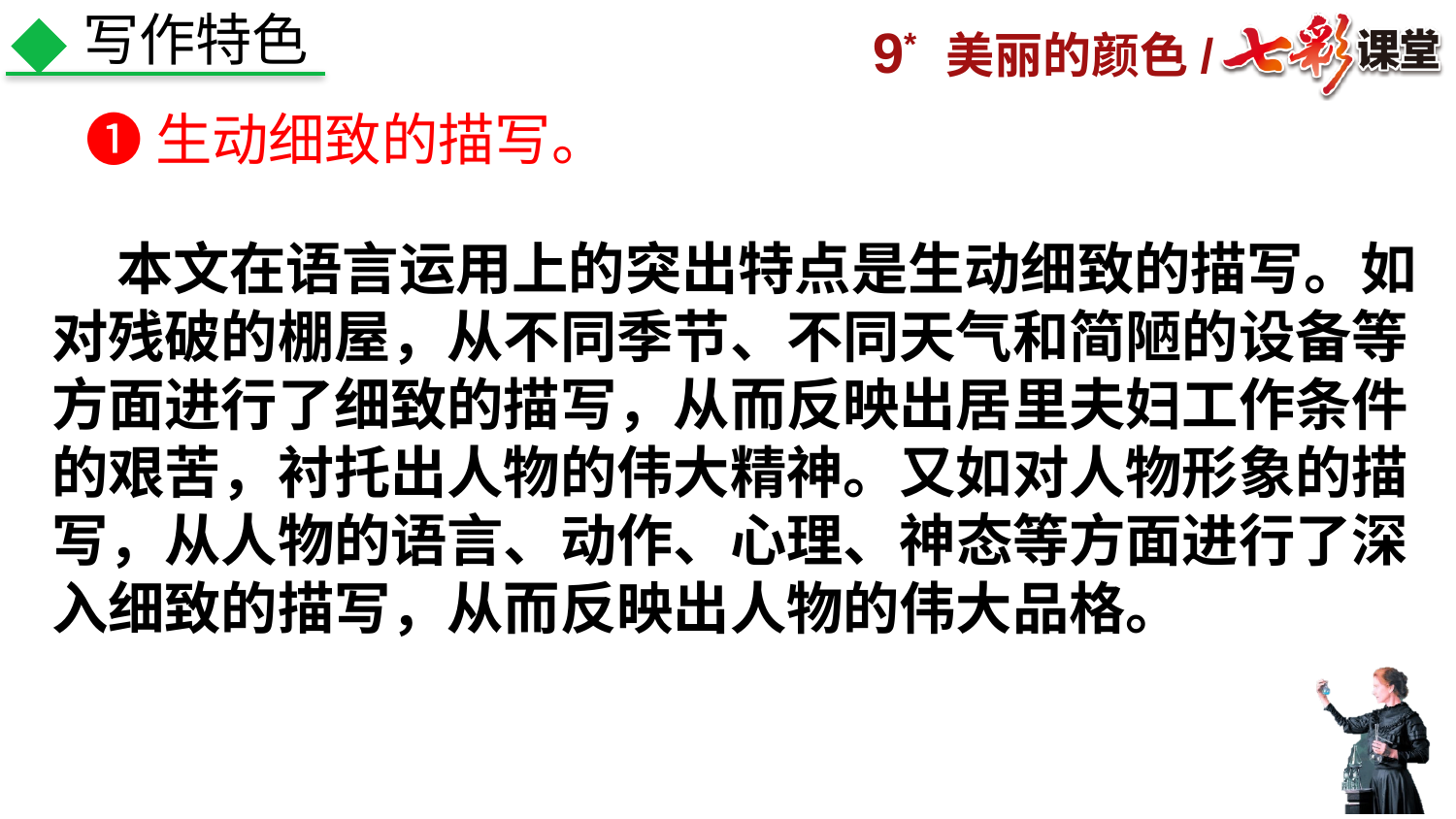

写作特色

❶生动细致的描写。
    本文在语言运用上的突出特点是生动细致的描写。如对残破的棚屋，从不同季节、不同天气和简陋的设备等方面进行了细致的描写，从而反映出居里夫妇工作条件的艰苦，衬托出人物的伟大精神。又如对人物形象的描写，从人物的语言、动作、心理、神态等方面进行了深入细致的描写，从而反映出人物的伟大品格。